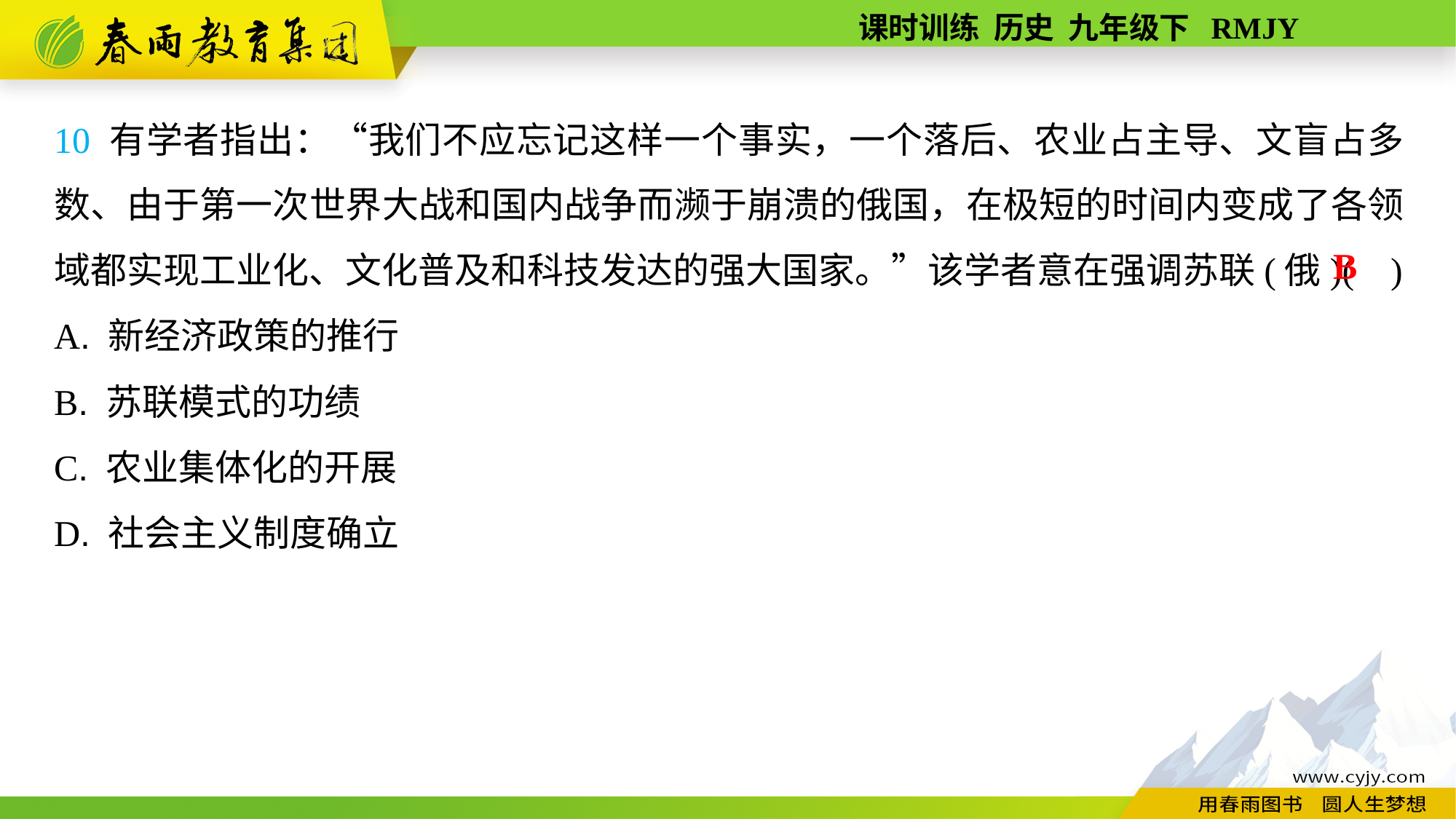

10 有学者指出：“我们不应忘记这样一个事实，一个落后、农业占主导、文盲占多数、由于第一次世界大战和国内战争而濒于崩溃的俄国，在极短的时间内变成了各领域都实现工业化、文化普及和科技发达的强大国家。”该学者意在强调苏联(俄)(    )
A. 新经济政策的推行
B. 苏联模式的功绩
C. 农业集体化的开展
D. 社会主义制度确立
B